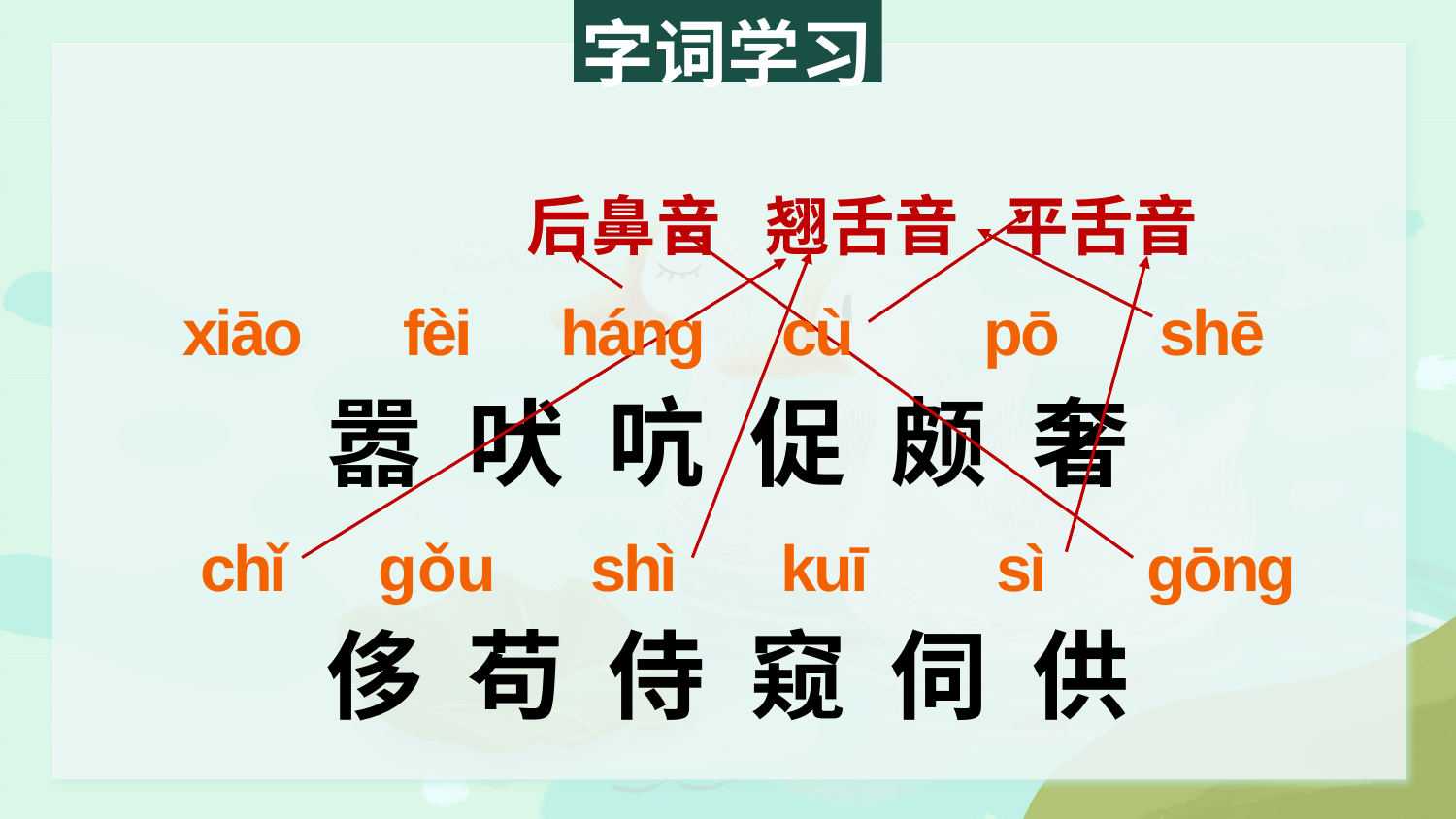

字词学习
后鼻音   翘舌音   平舌音
嚣  吠  吭  促  颇  奢
侈  苟  侍  窥  伺  供
xiāo
fèi
hánɡ
cù
pō
shē
chǐ
ɡǒu
shì
kuī
sì
ɡōnɡ